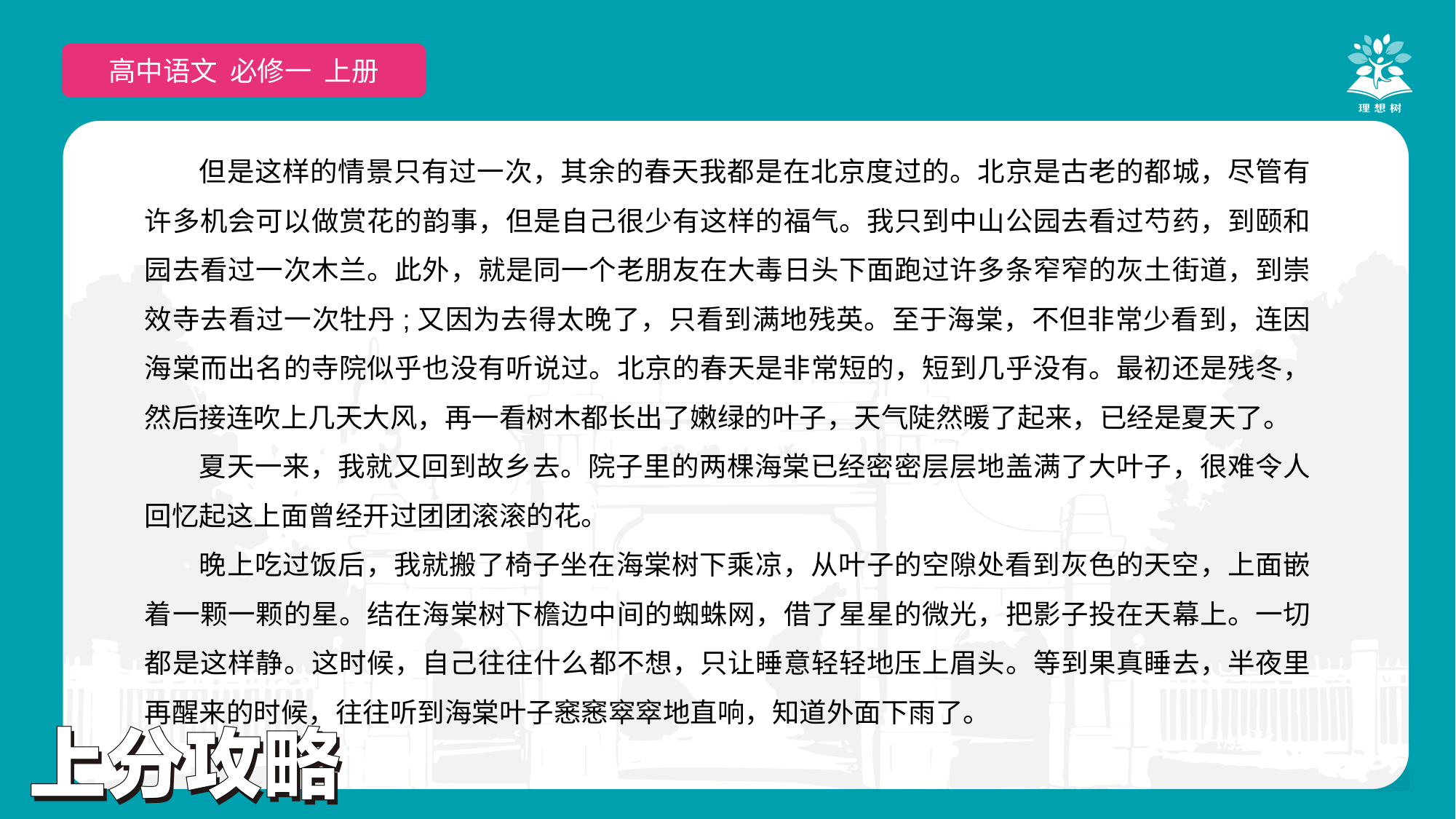

高中语文  必修一  上册
但是这样的情景只有过一次，其余的春天我都是在北京度过的。北京是古老的都城，尽管有许多机会可以做赏花的韵事，但是自己很少有这样的福气。我只到中山公园去看过芍药，到颐和园去看过一次木兰。此外，就是同一个老朋友在大毒日头下面跑过许多条窄窄的灰土街道，到崇效寺去看过一次牡丹;又因为去得太晚了，只看到满地残英。至于海棠，不但非常少看到，连因海棠而出名的寺院似乎也没有听说过。北京的春天是非常短的，短到几乎没有。最初还是残冬，然后接连吹上几天大风，再一看树木都长出了嫩绿的叶子，天气陡然暖了起来，已经是夏天了。
夏天一来，我就又回到故乡去。院子里的两棵海棠已经密密层层地盖满了大叶子，很难令人回忆起这上面曾经开过团团滚滚的花。
晚上吃过饭后，我就搬了椅子坐在海棠树下乘凉，从叶子的空隙处看到灰色的天空，上面嵌着一颗一颗的星。结在海棠树下檐边中间的蜘蛛网，借了星星的微光，把影子投在天幕上。一切都是这样静。这时候，自己往往什么都不想，只让睡意轻轻地压上眉头。等到果真睡去，半夜里再醒来的时候，往往听到海棠叶子窸窸窣窣地直响，知道外面下雨了。